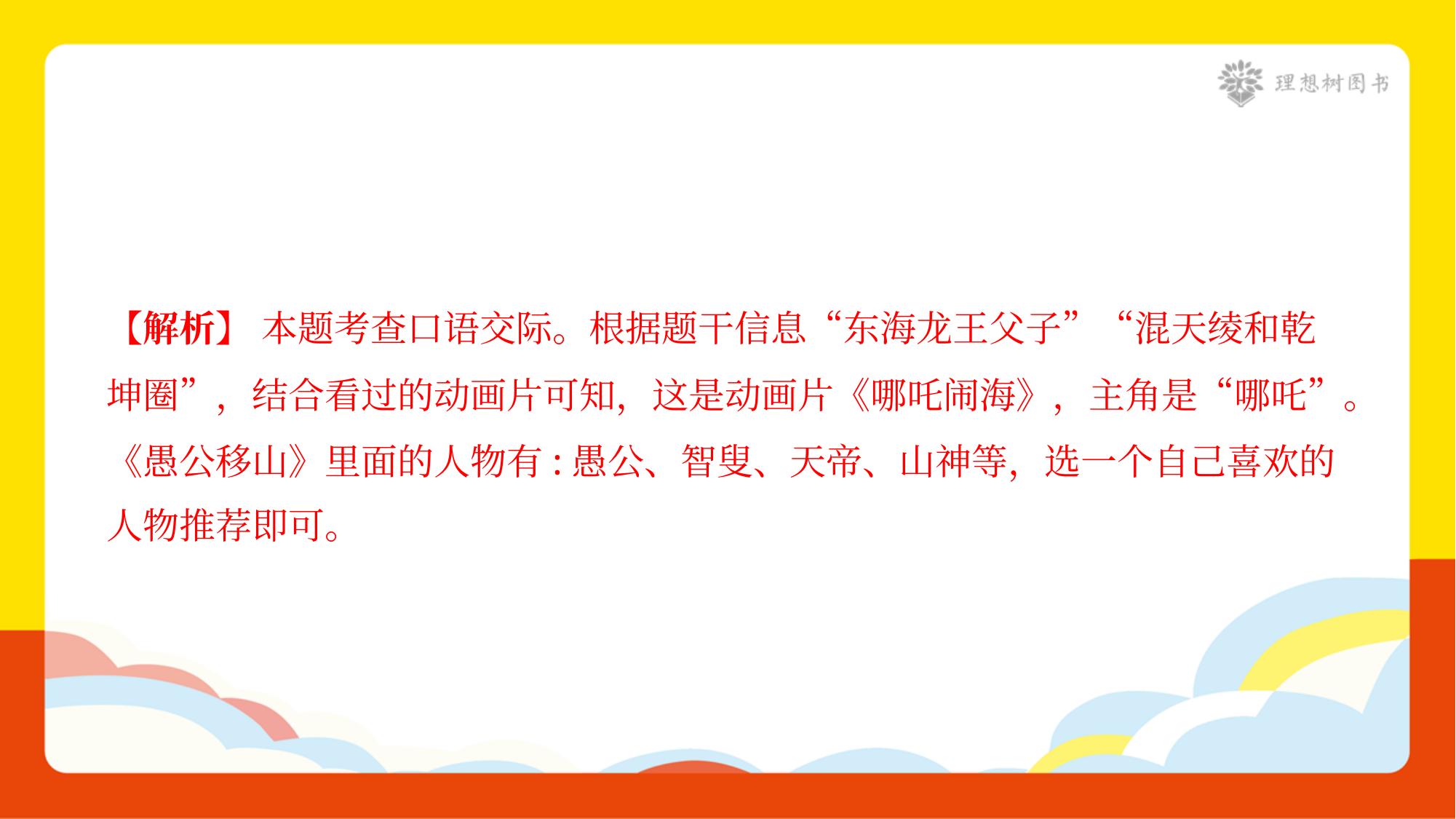

【解析】 本题考查口语交际。根据题干信息“东海龙王父子”“混天绫和乾
坤圈”，结合看过的动画片可知，这是动画片《哪吒闹海》，主角是“哪吒”。
《愚公移山》里面的人物有:愚公、智叟、天帝、山神等，选一个自己喜欢的
人物推荐即可。